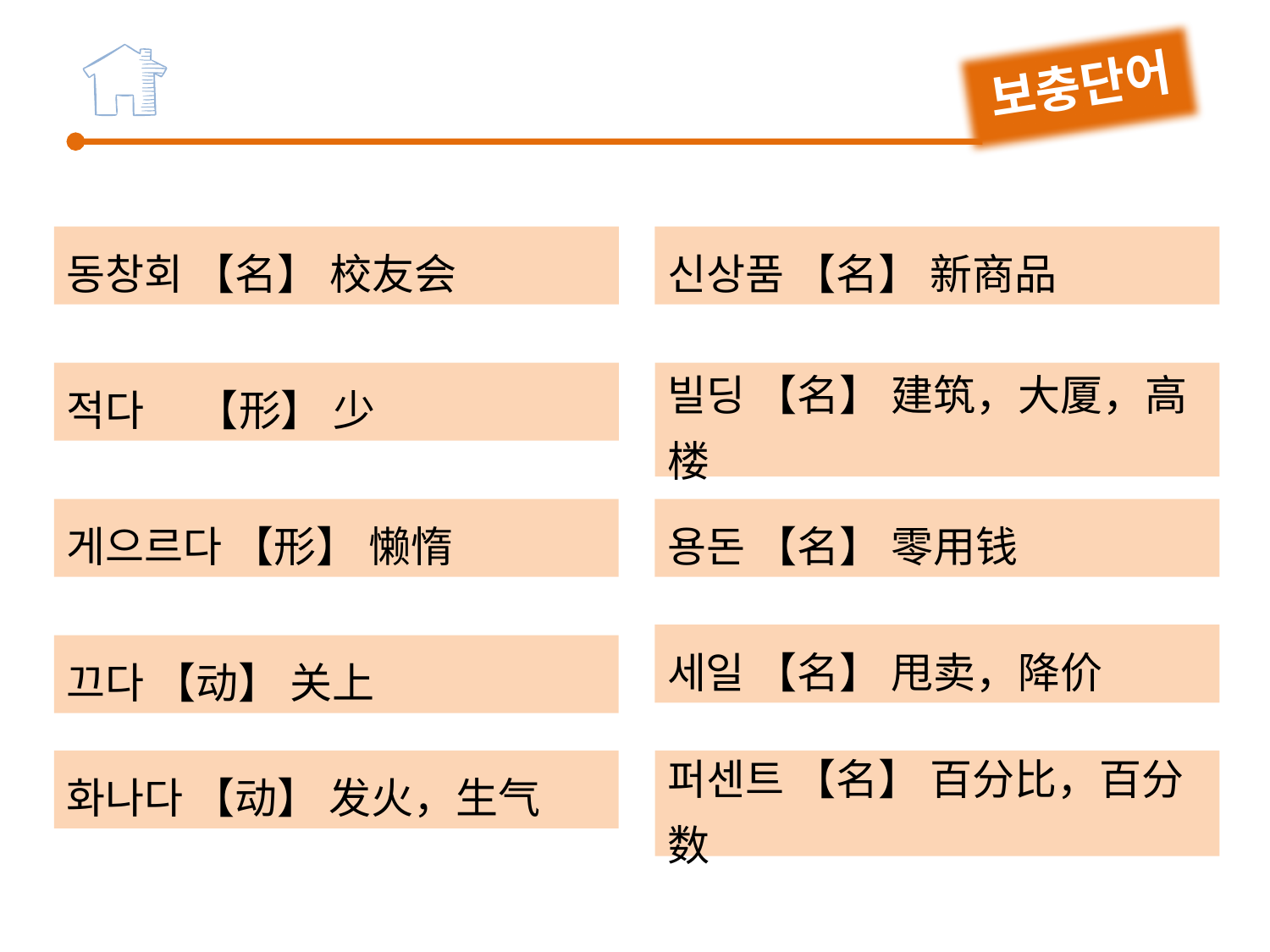

보충단어

신상품 【名】 新商品
동창회 【名】 校友会
적다　 【形】 少
빌딩 【名】 建筑，大厦，高楼
게으르다 【形】 懒惰
용돈 【名】 零用钱
세일 【名】 甩卖，降价
끄다 【动】 关上
퍼센트 【名】 百分比，百分数
화나다 【动】 发火，生气